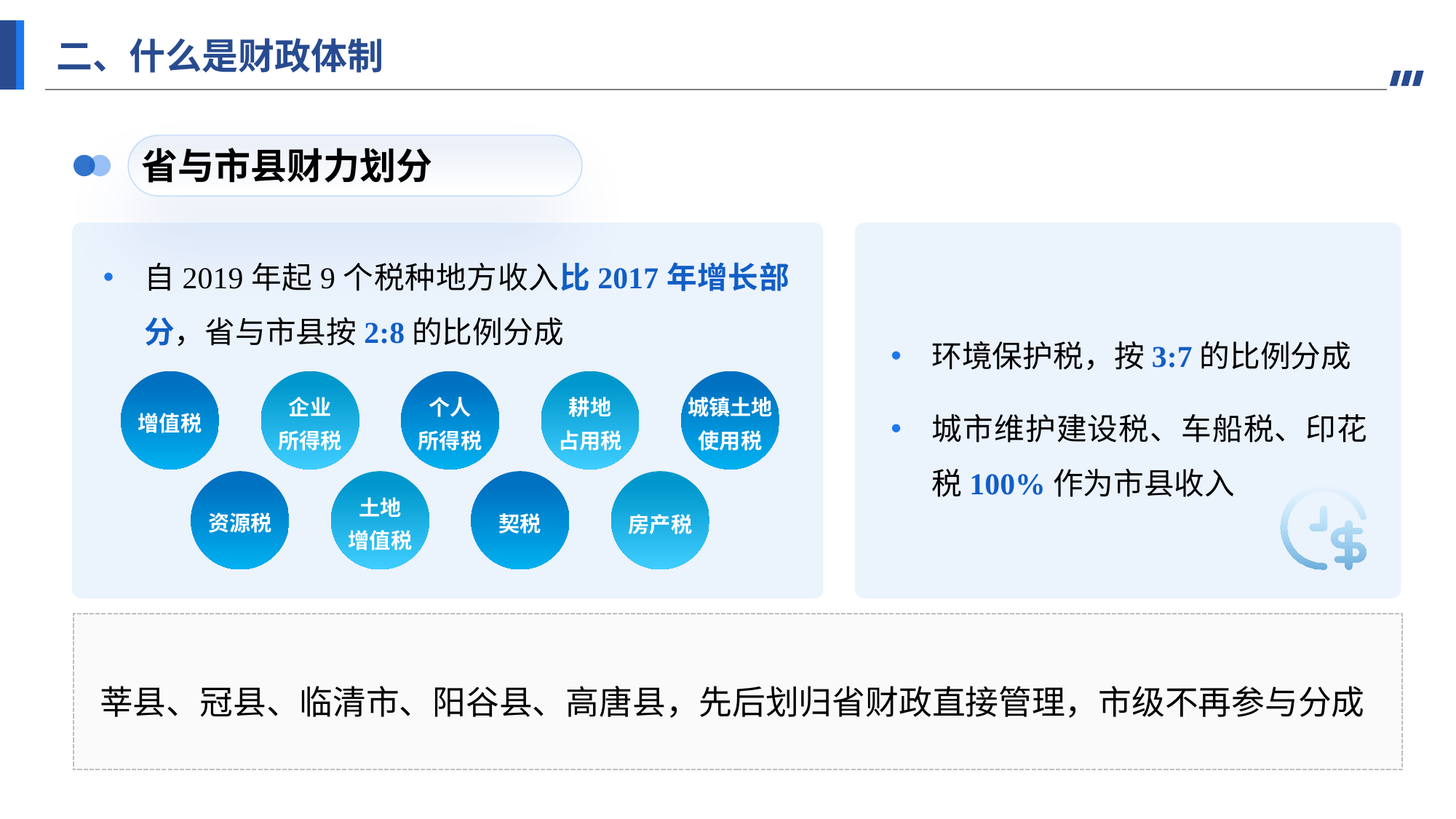

二、什么是财政体制

省与市县财力划分

环境保护税，按3:7的比例分成
城市维护建设税、车船税、印花税100%作为市县收入

自2019年起9个税种地方收入比2017年增长部分，省与市县按2:8的比例分成

增值税

企业
所得税

个人
所得税

耕地
占用税

城镇土地使用税

资源税

土地
增值税

契税

房产税

莘县、冠县、临清市、阳谷县、高唐县，先后划归省财政直接管理，市级不再参与分成